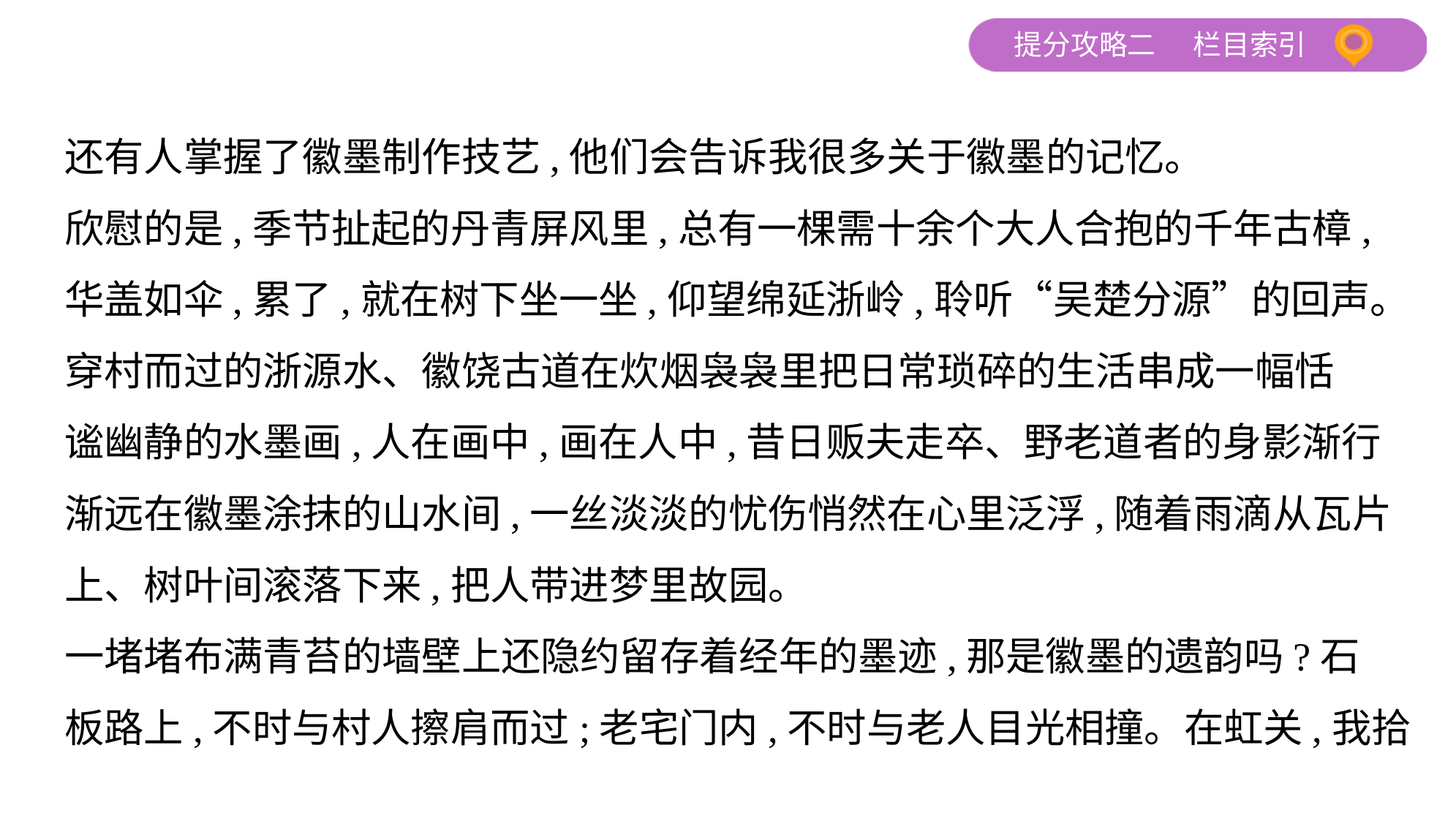

还有人掌握了徽墨制作技艺,他们会告诉我很多关于徽墨的记忆。
欣慰的是,季节扯起的丹青屏风里,总有一棵需十余个大人合抱的千年古樟,
华盖如伞,累了,就在树下坐一坐,仰望绵延浙岭,聆听“吴楚分源”的回声。
穿村而过的浙源水、徽饶古道在炊烟袅袅里把日常琐碎的生活串成一幅恬
谧幽静的水墨画,人在画中,画在人中,昔日贩夫走卒、野老道者的身影渐行
渐远在徽墨涂抹的山水间,一丝淡淡的忧伤悄然在心里泛浮,随着雨滴从瓦片
上、树叶间滚落下来,把人带进梦里故园。
一堵堵布满青苔的墙壁上还隐约留存着经年的墨迹,那是徽墨的遗韵吗?石
板路上,不时与村人擦肩而过;老宅门内,不时与老人目光相撞。在虹关,我拾